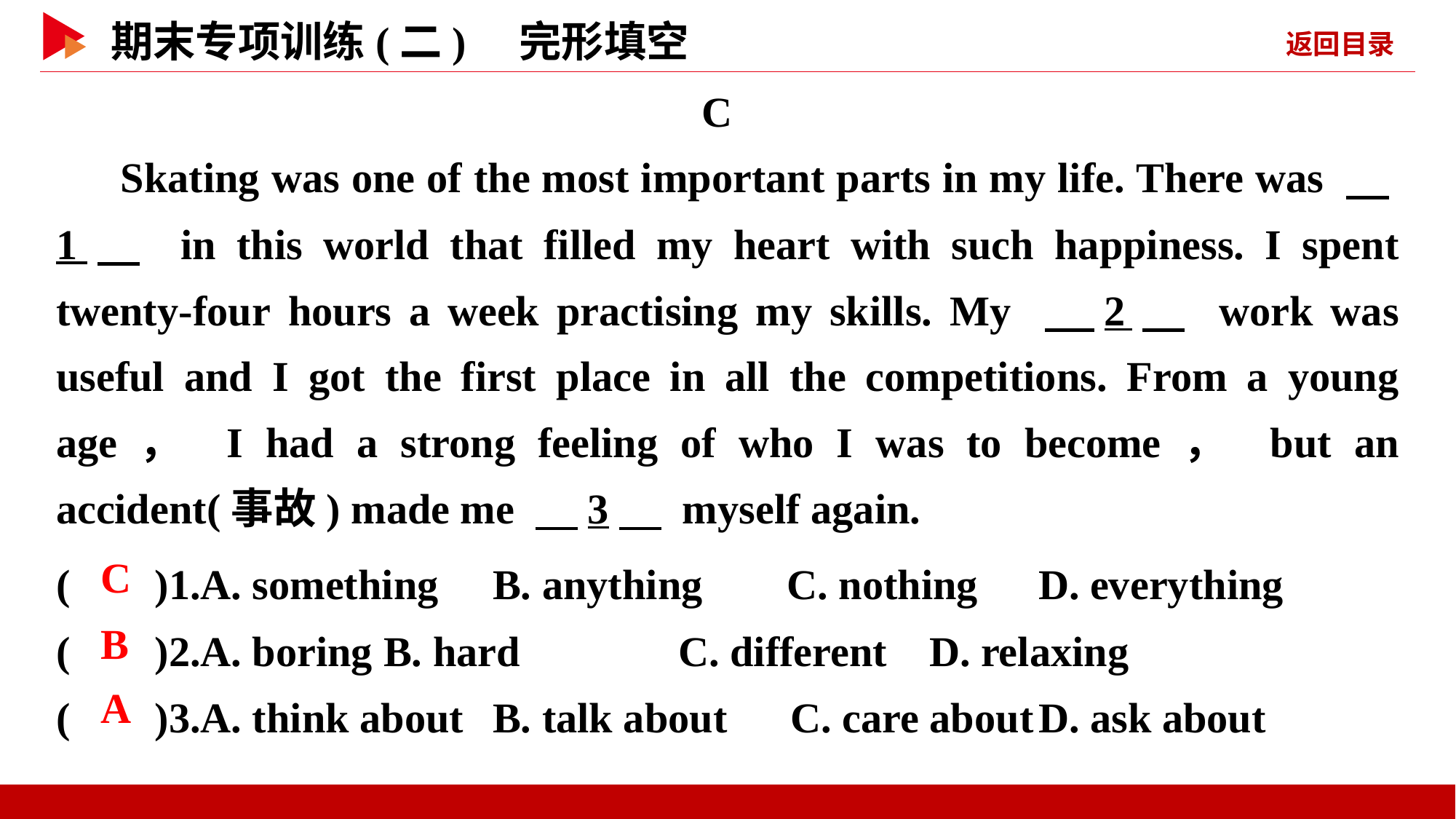

C
Skating was one of the most important parts in my life. There was 　1　 in this world that filled my heart with such happiness. I spent twenty-four hours a week practising my skills. My 　2　 work was useful and I got the first place in all the competitions. From a young age， I had a strong feeling of who I was to become， but an accident(事故) made me 　3　 myself again.
(        )1.A. something	B. anything        C. nothing	D. everything
(        )2.A. boring 	B. hard               C. different	D. relaxing
(        )3.A. think about	B. talk about      C. care about	D. ask about
   C
   B
   A